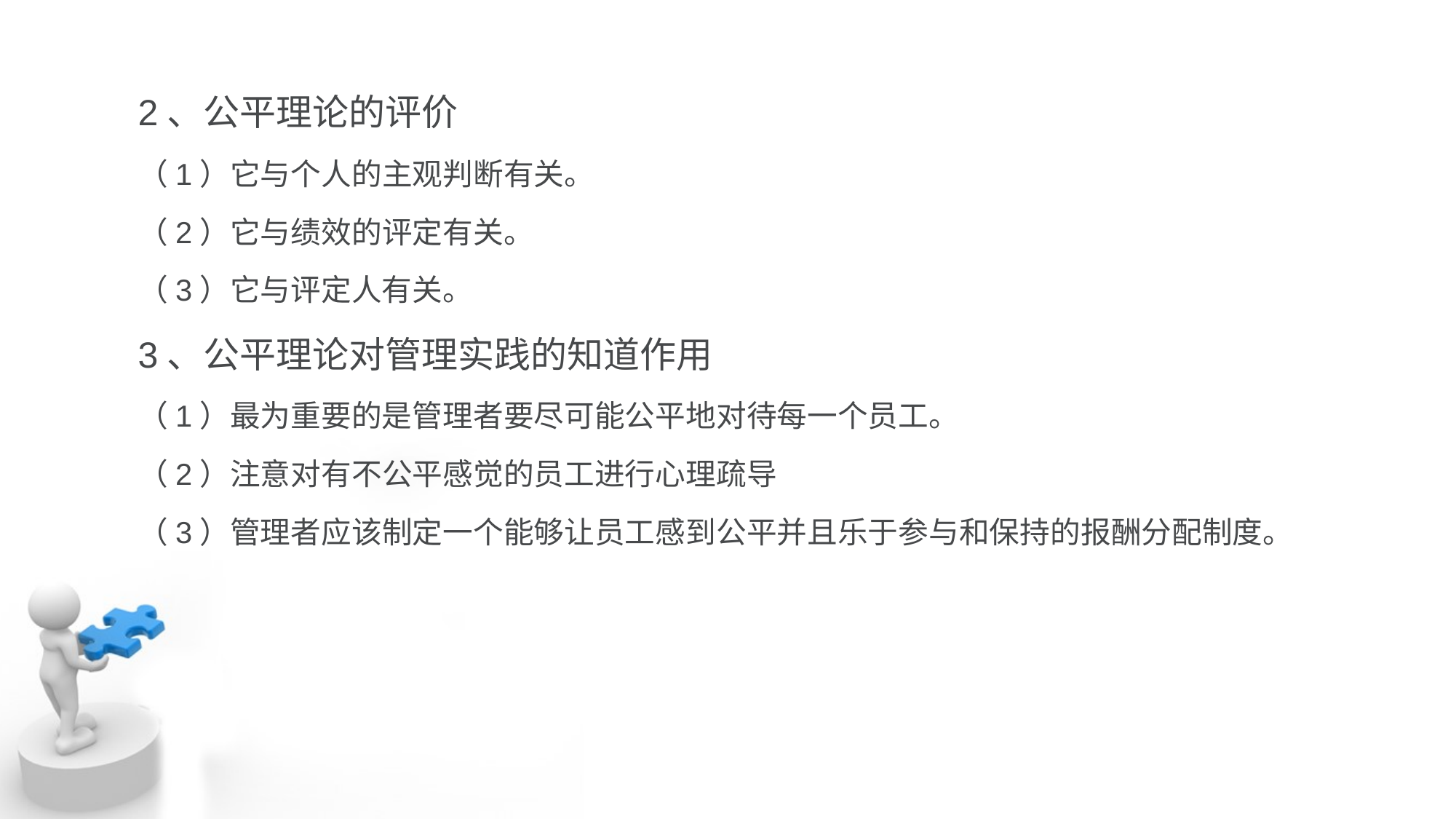

2、公平理论的评价
（1）它与个人的主观判断有关。
（2）它与绩效的评定有关。
（3）它与评定人有关。
3、公平理论对管理实践的知道作用
（1）最为重要的是管理者要尽可能公平地对待每一个员工。
（2）注意对有不公平感觉的员工进行心理疏导
（3）管理者应该制定一个能够让员工感到公平并且乐于参与和保持的报酬分配制度。